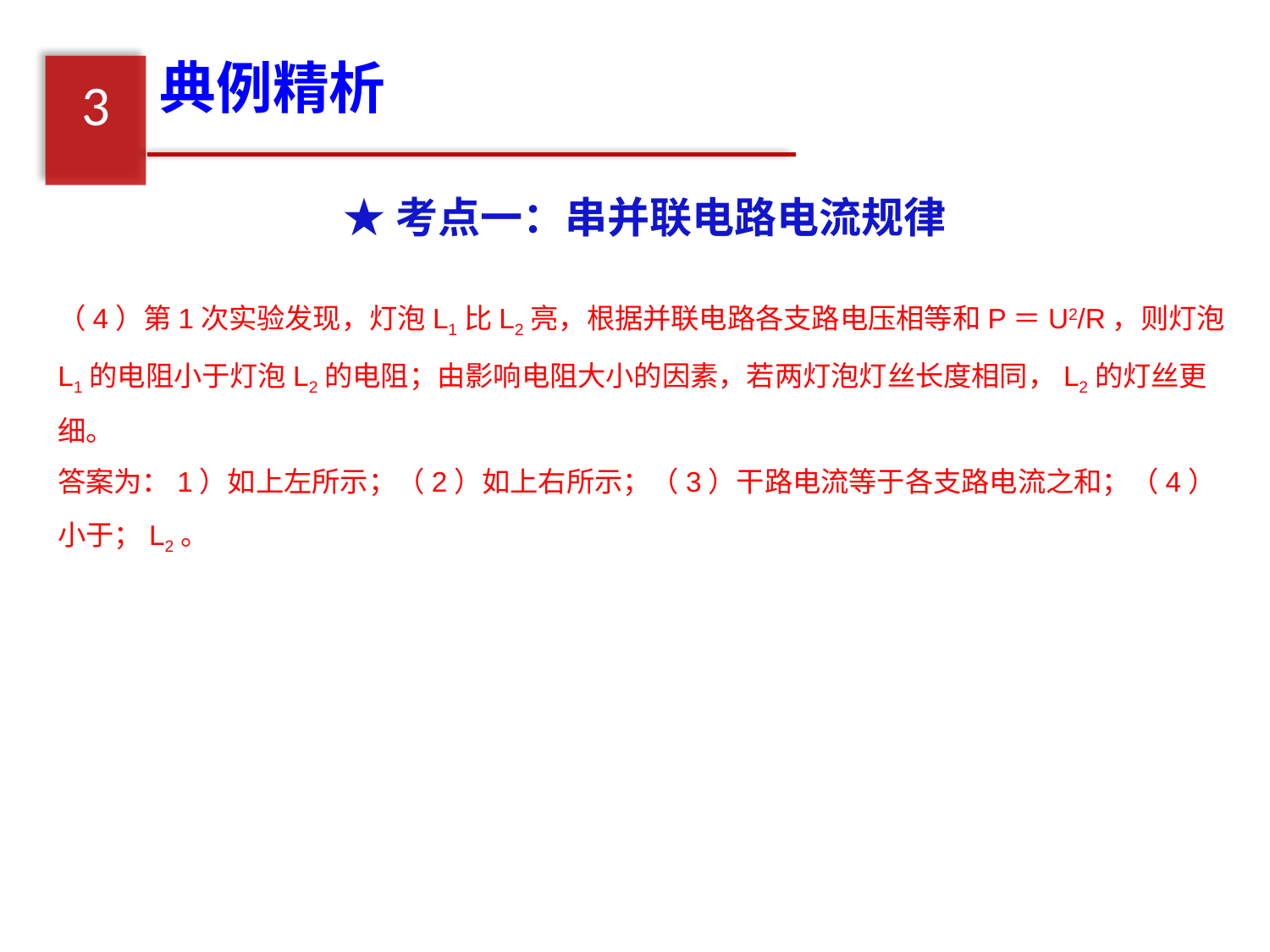

典例精析

3
★考点一：串并联电路电流规律
（4）第1次实验发现，灯泡L1比L2亮，根据并联电路各支路电压相等和P＝U2/R，则灯泡L1的电阻小于灯泡L2的电阻；由影响电阻大小的因素，若两灯泡灯丝长度相同，L2的灯丝更细。
答案为：1）如上左所示；（2）如上右所示；（3）干路电流等于各支路电流之和；（4）小于；L2。